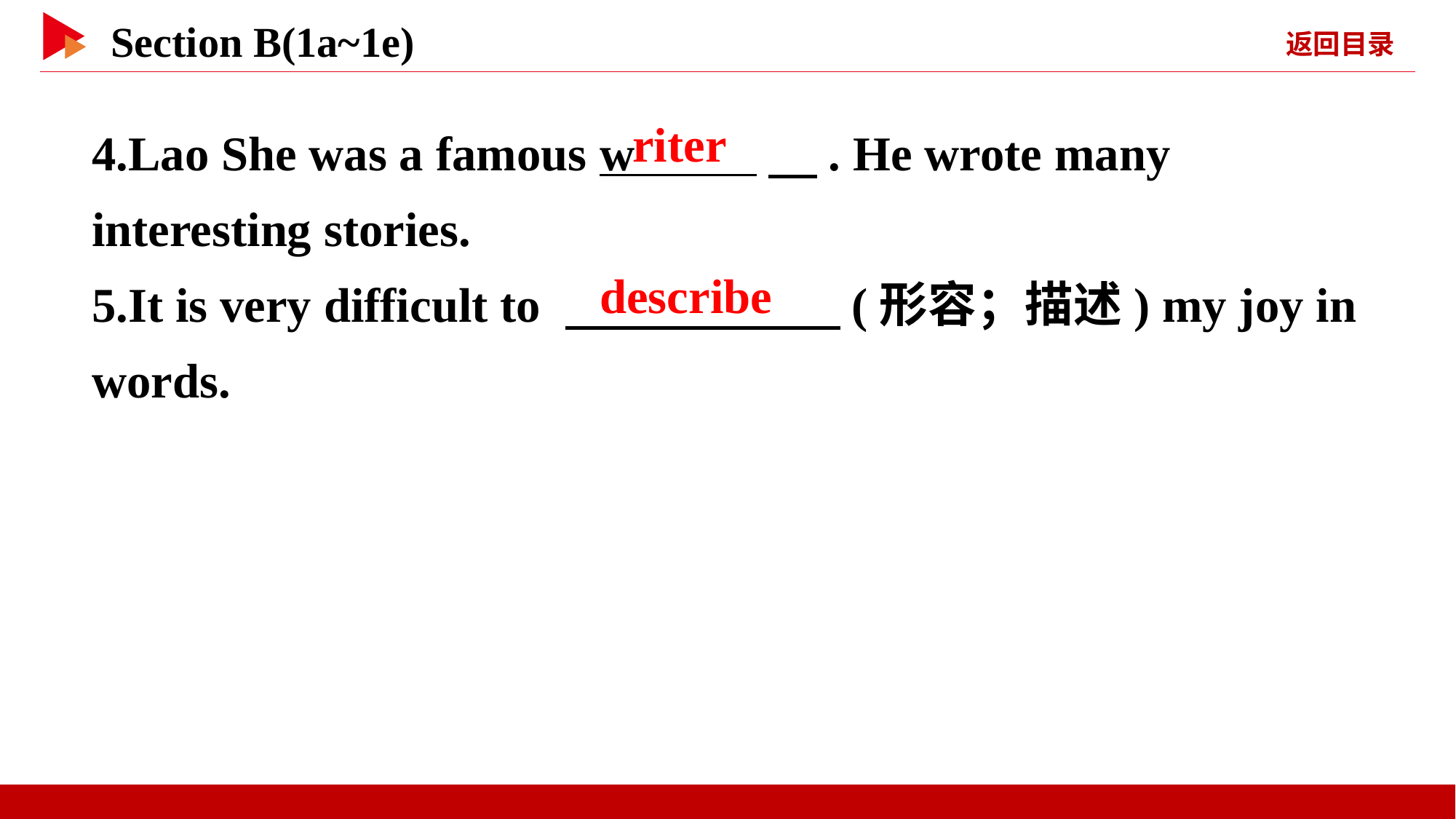

4.Lao She was a famous w          　. He wrote many interesting stories.
5.It is very difficult to 　                　(形容；描述) my joy in words.
riter
describe